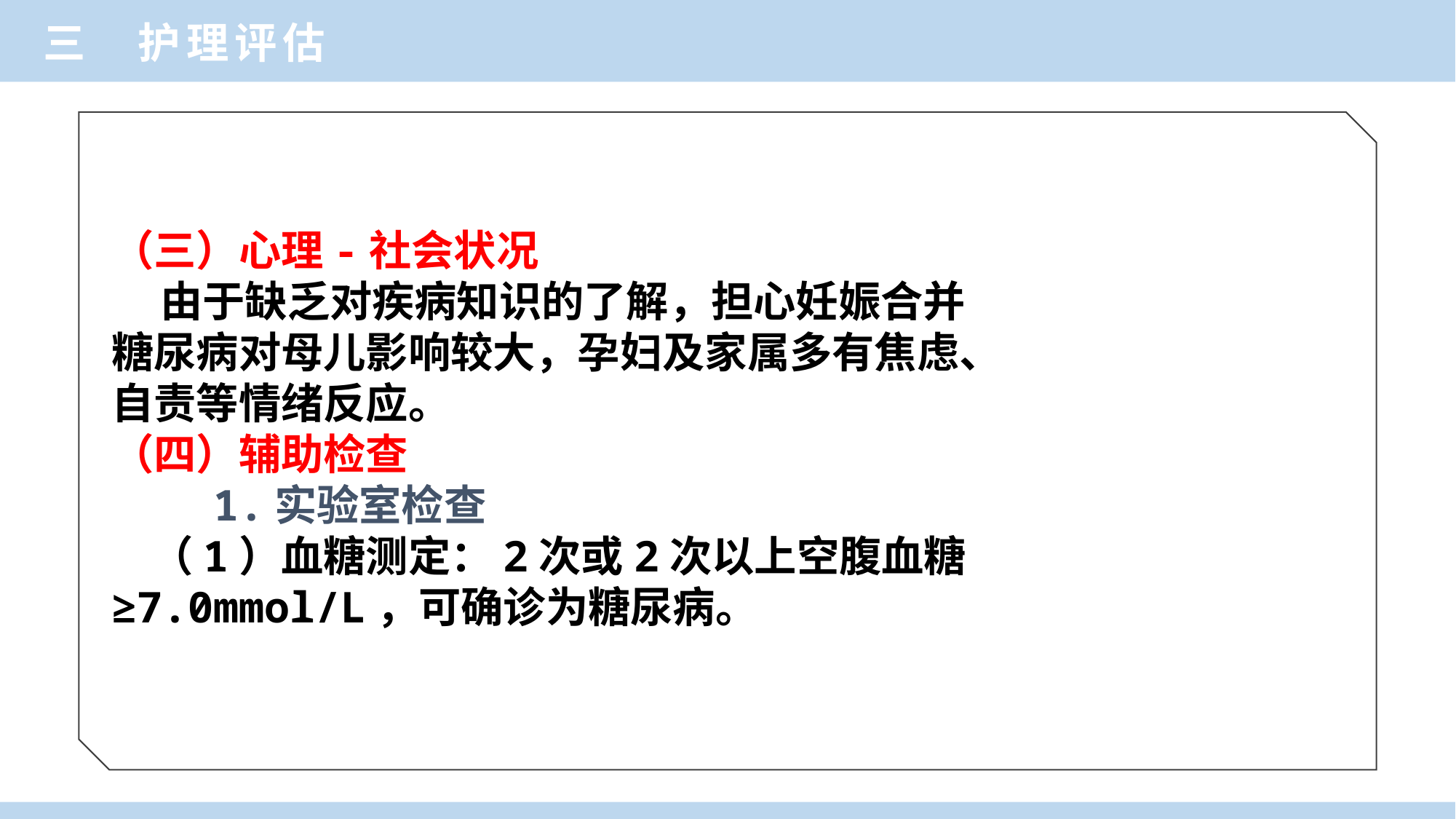

三   护理评估

（三）心理-社会状况
    由于缺乏对疾病知识的了解，担心妊娠合并
糖尿病对母儿影响较大，孕妇及家属多有焦虑、
自责等情绪反应。
（四）辅助检查
    1.实验室检查
   （1）血糖测定：2次或2次以上空腹血糖
≥7.0mmol/L，可确诊为糖尿病。